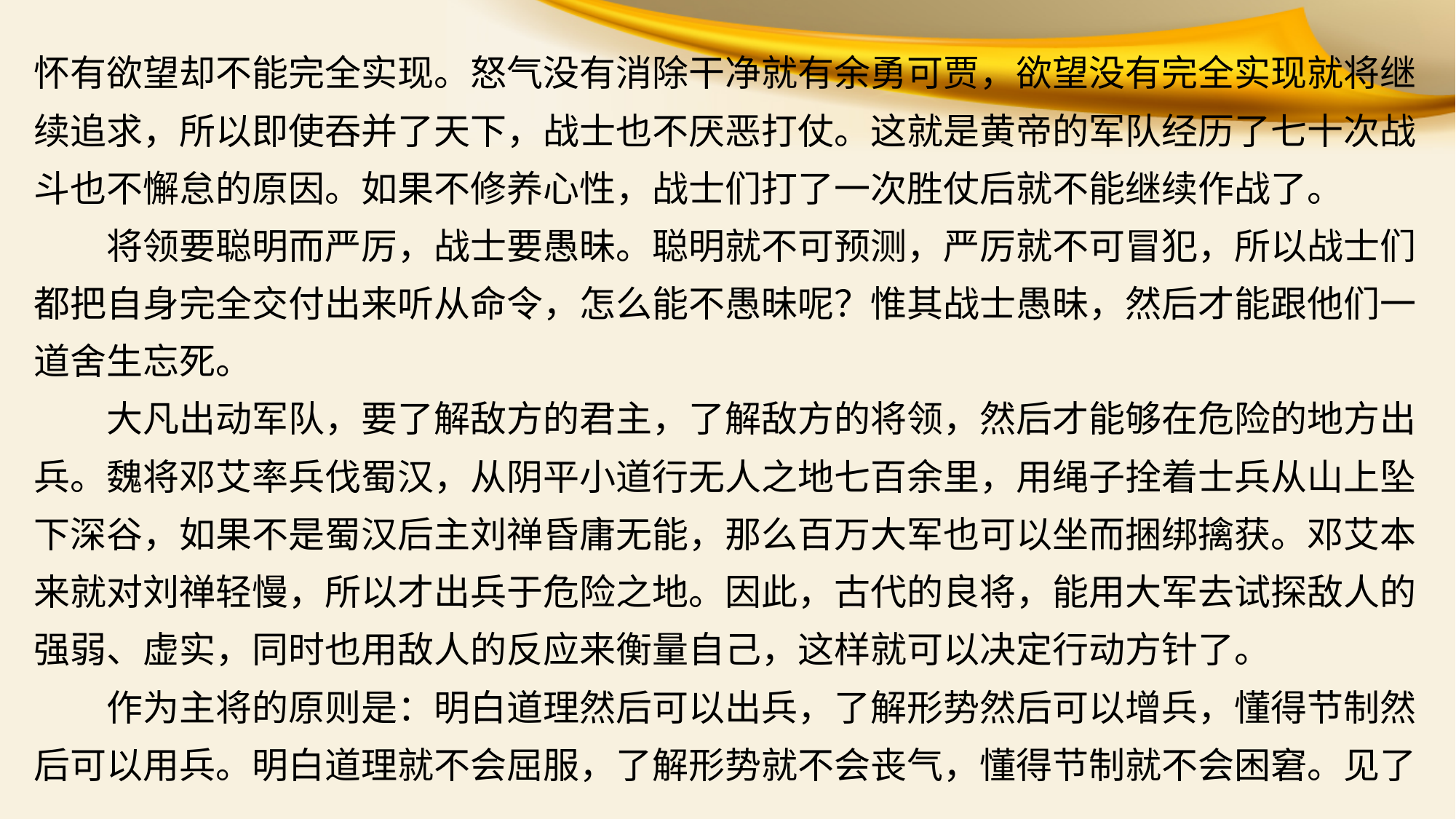

怀有欲望却不能完全实现。怒气没有消除干净就有余勇可贾，欲望没有完全实现就将继续追求，所以即使吞并了天下，战士也不厌恶打仗。这就是黄帝的军队经历了七十次战斗也不懈怠的原因。如果不修养心性，战士们打了一次胜仗后就不能继续作战了。
　　将领要聪明而严厉，战士要愚昧。聪明就不可预测，严厉就不可冒犯，所以战士们都把自身完全交付出来听从命令，怎么能不愚昧呢？惟其战士愚昧，然后才能跟他们一道舍生忘死。
　　大凡出动军队，要了解敌方的君主，了解敌方的将领，然后才能够在危险的地方出兵。魏将邓艾率兵伐蜀汉，从阴平小道行无人之地七百余里，用绳子拴着士兵从山上坠下深谷，如果不是蜀汉后主刘禅昏庸无能，那么百万大军也可以坐而捆绑擒获。邓艾本来就对刘禅轻慢，所以才出兵于危险之地。因此，古代的良将，能用大军去试探敌人的强弱、虚实，同时也用敌人的反应来衡量自己，这样就可以决定行动方针了。
　　作为主将的原则是：明白道理然后可以出兵，了解形势然后可以增兵，懂得节制然后可以用兵。明白道理就不会屈服，了解形势就不会丧气，懂得节制就不会困窘。见了